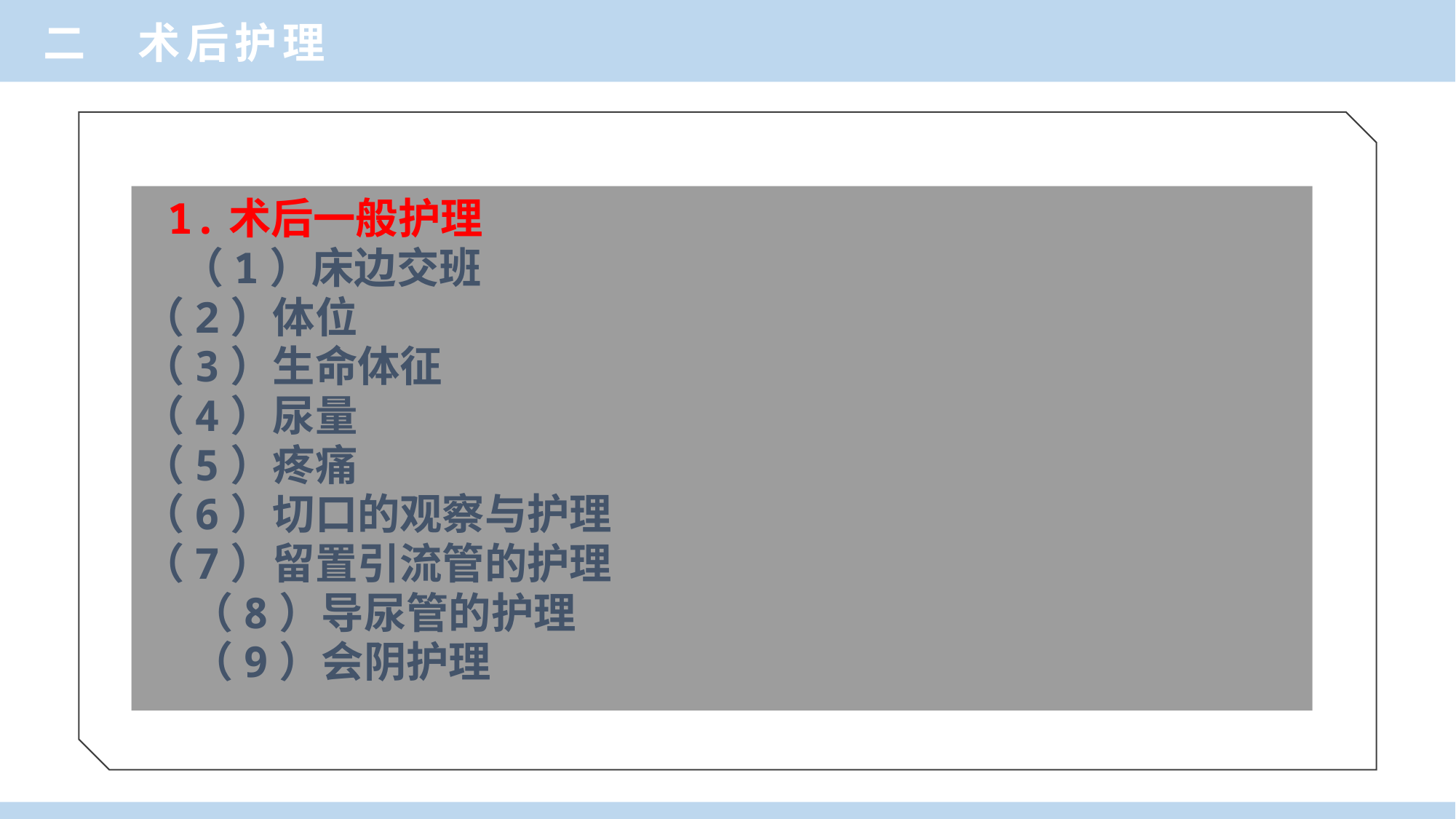

二   术后护理

 1.术后一般护理
   （1）床边交班
（2）体位
（3）生命体征
（4）尿量
（5）疼痛
（6）切口的观察与护理
（7）留置引流管的护理
    （8）导尿管的护理
    （9）会阴护理